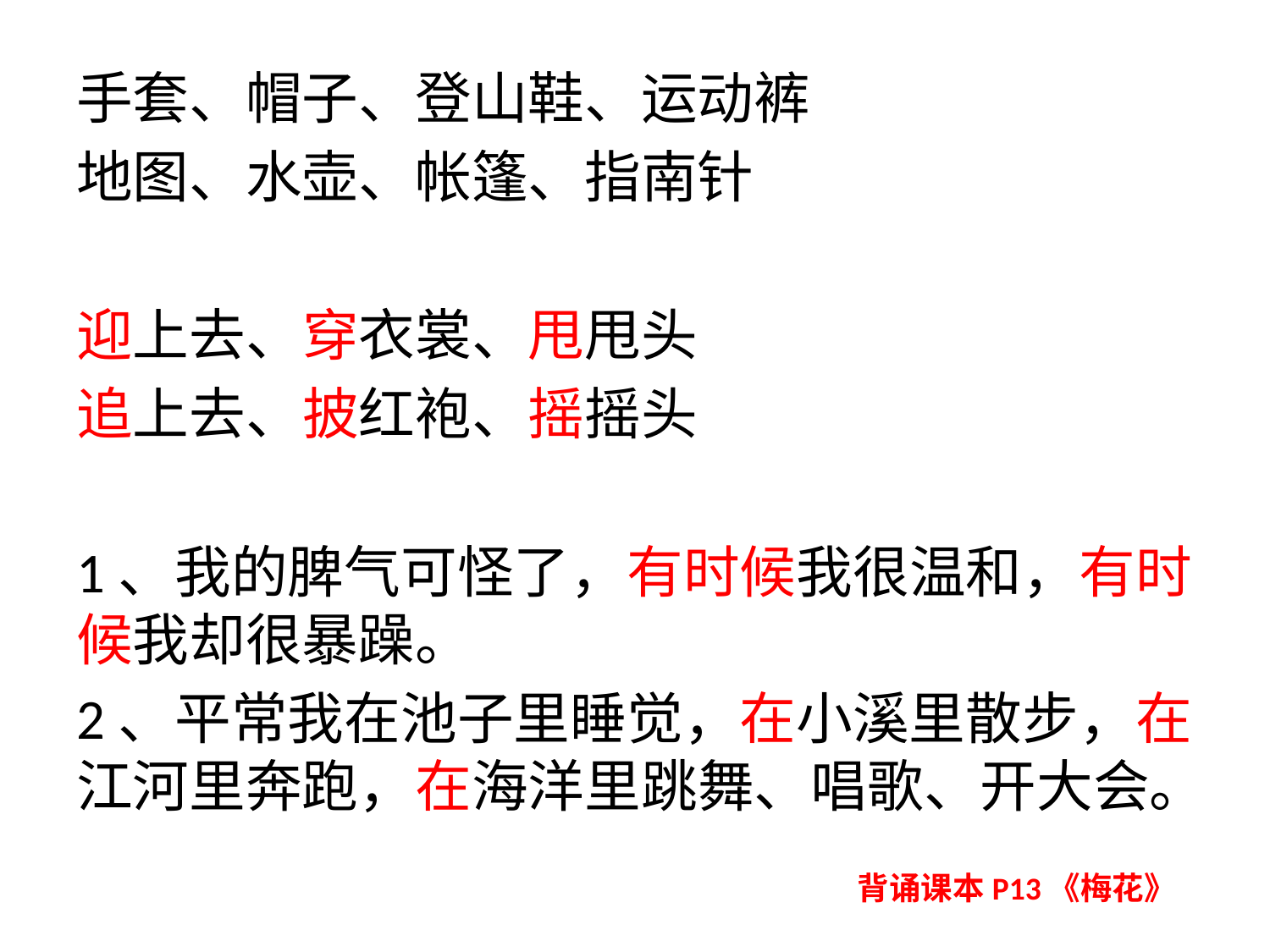

手套、帽子、登山鞋、运动裤
地图、水壶、帐篷、指南针

迎上去、穿衣裳、甩甩头
追上去、披红袍、摇摇头

1、我的脾气可怪了，有时候我很温和，有时候我却很暴躁。
2、平常我在池子里睡觉，在小溪里散步，在江河里奔跑，在海洋里跳舞、唱歌、开大会。
背诵课本P13《梅花》